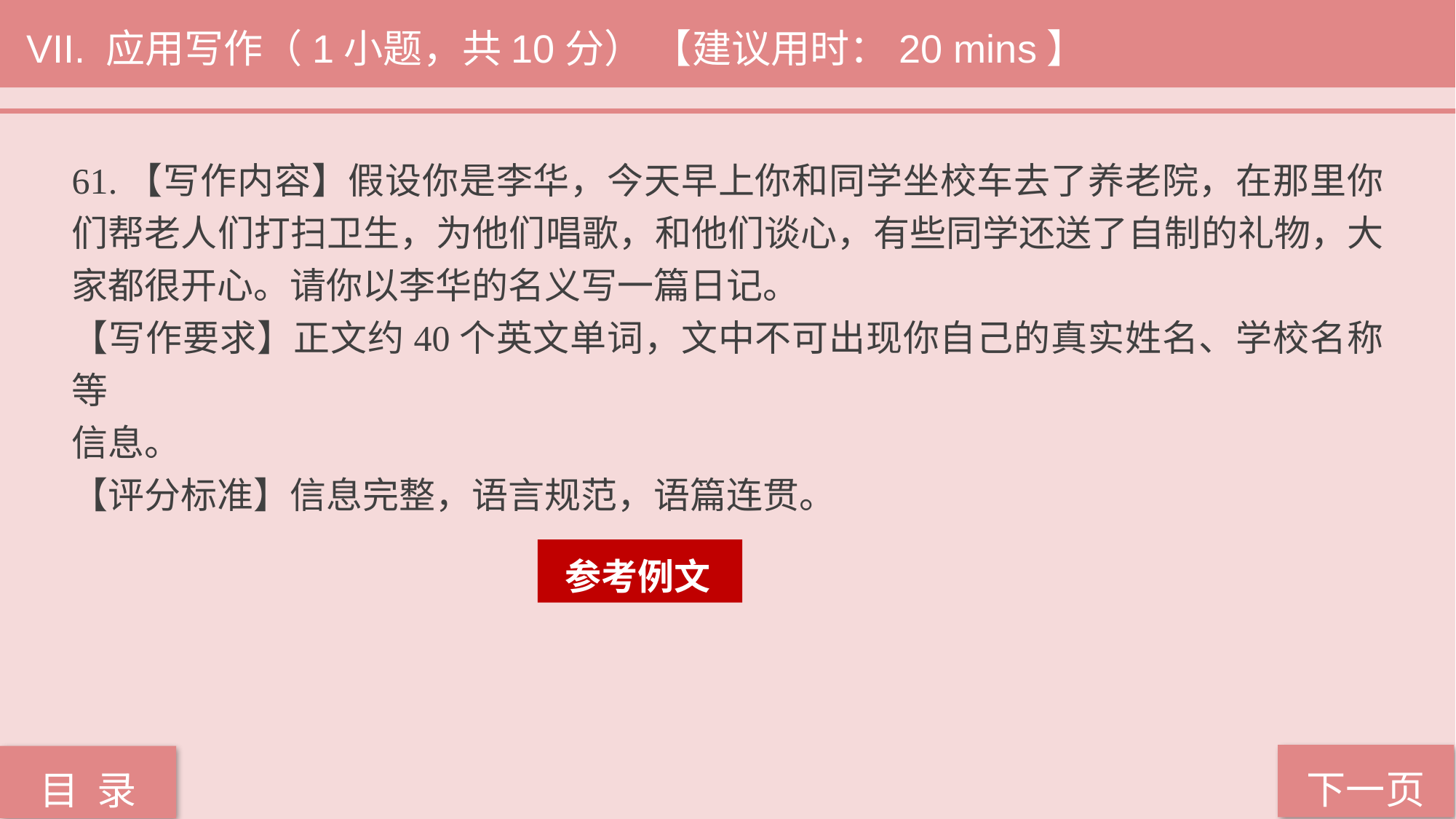

VII. 应用写作（1小题，共10分） 【建议用时：20 mins】
61.【写作内容】假设你是李华，今天早上你和同学坐校车去了养老院，在那里你们帮老人们打扫卫生，为他们唱歌，和他们谈心，有些同学还送了自制的礼物，大家都很开心。请你以李华的名义写一篇日记。
【写作要求】正文约40个英文单词，文中不可出现你自己的真实姓名、学校名称等
信息。
【评分标准】信息完整，语言规范，语篇连贯。

 参考例文